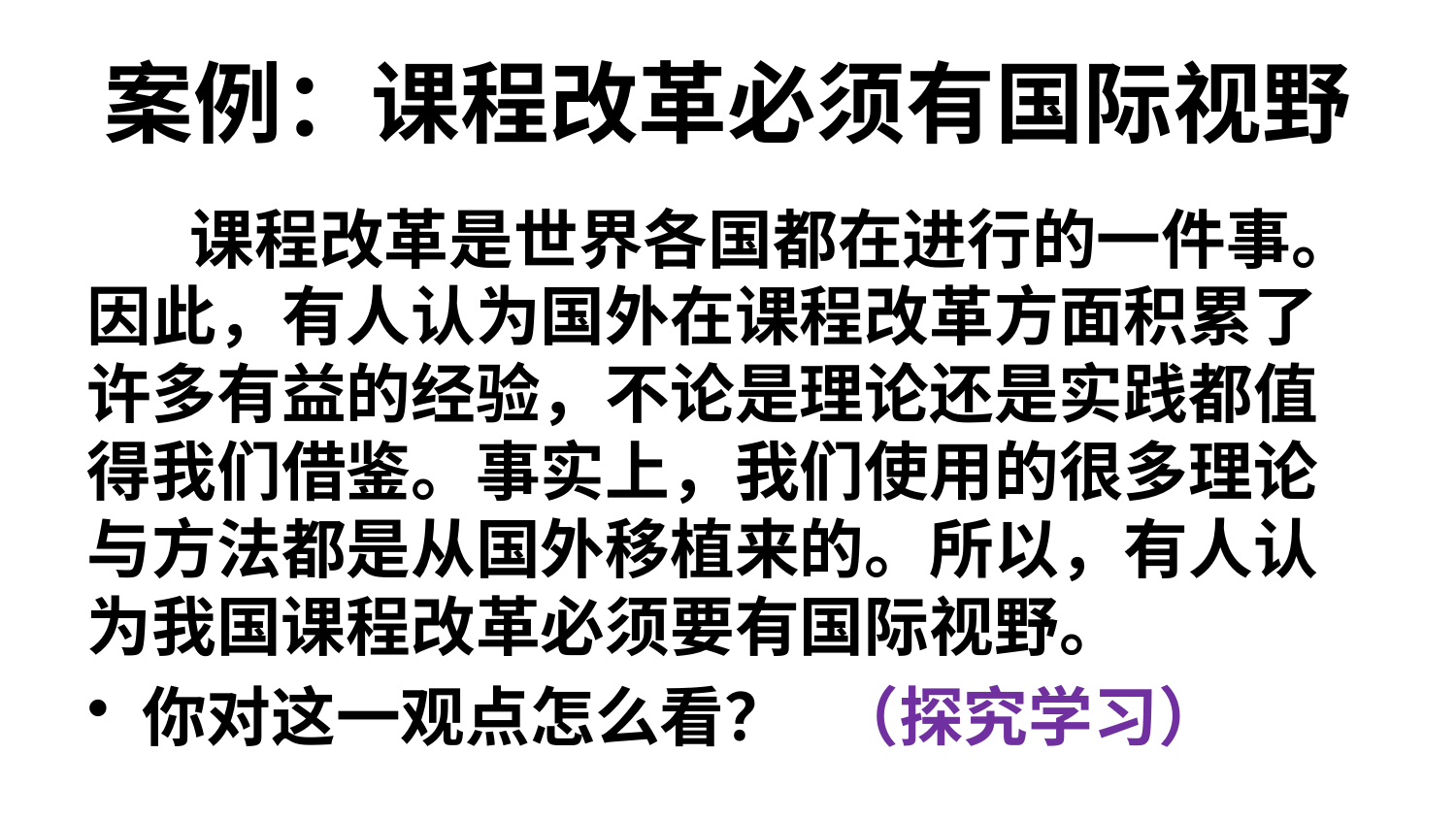

# 案例：课程改革必须有国际视野
      课程改革是世界各国都在进行的一件事。因此，有人认为国外在课程改革方面积累了许多有益的经验，不论是理论还是实践都值得我们借鉴。事实上，我们使用的很多理论与方法都是从国外移植来的。所以，有人认为我国课程改革必须要有国际视野。
你对这一观点怎么看？   （探究学习）